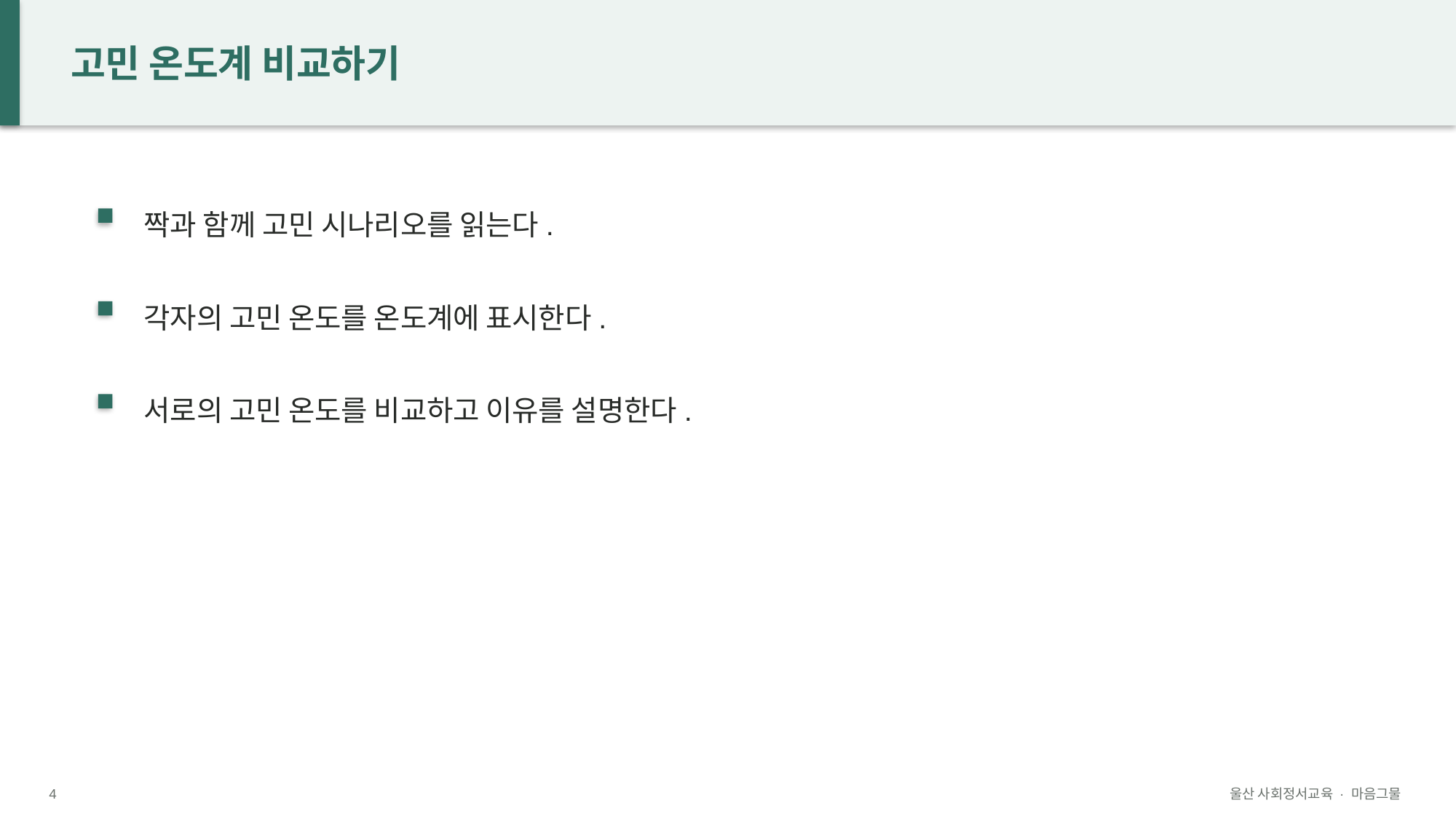

고민 온도계 비교하기
짝과 함께 고민 시나리오를 읽는다.

각자의 고민 온도를 온도계에 표시한다.

서로의 고민 온도를 비교하고 이유를 설명한다.

4
울산 사회정서교육 · 마음그물